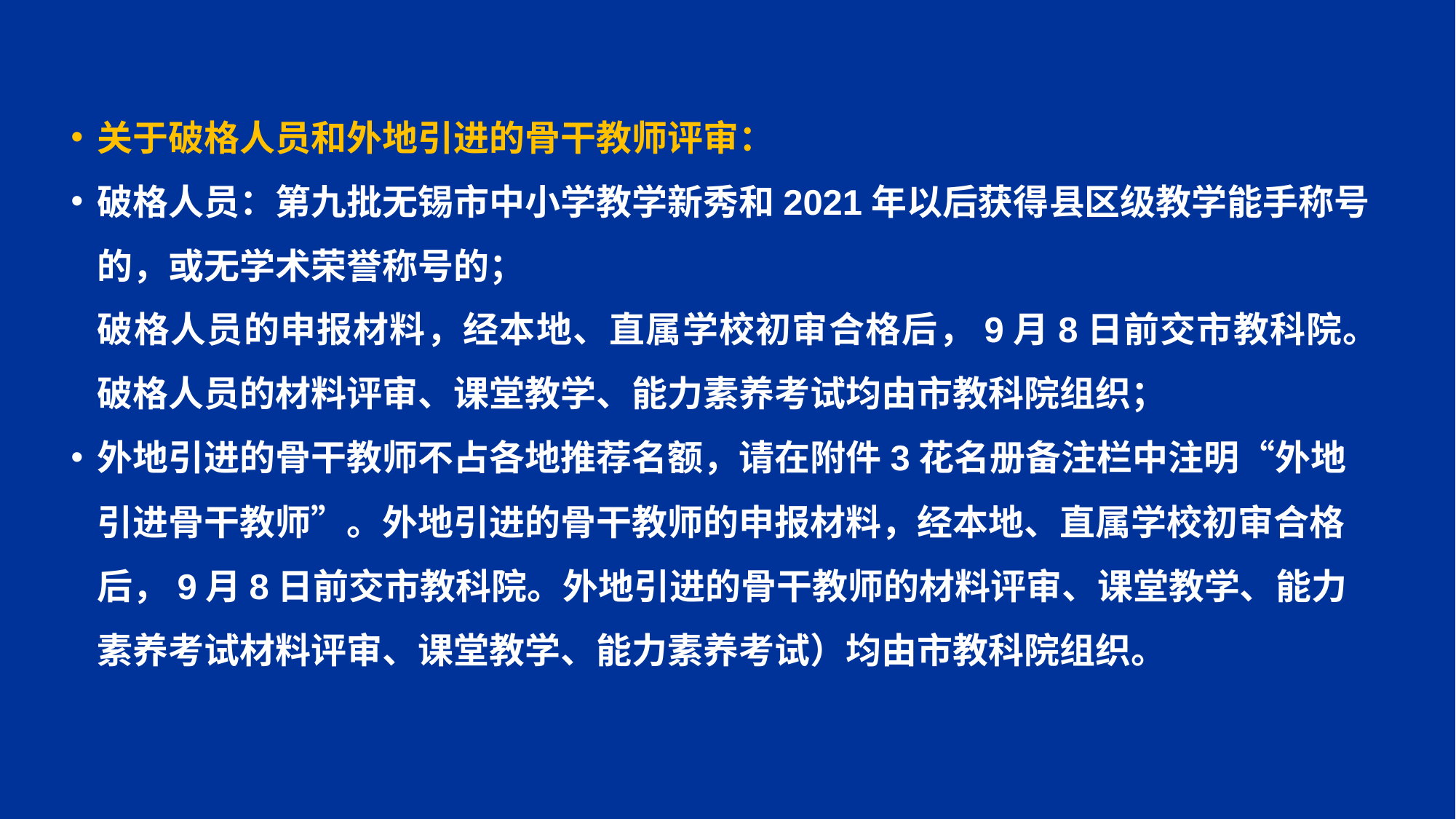

关于破格人员和外地引进的骨干教师评审：
破格人员：第九批无锡市中小学教学新秀和2021年以后获得县区级教学能手称号的，或无学术荣誉称号的；
破格人员的申报材料，经本地、直属学校初审合格后，9月8日前交市教科院。破格人员的材料评审、课堂教学、能力素养考试均由市教科院组织；
外地引进的骨干教师不占各地推荐名额，请在附件3花名册备注栏中注明“外地引进骨干教师”。外地引进的骨干教师的申报材料，经本地、直属学校初审合格后，9月8日前交市教科院。外地引进的骨干教师的材料评审、课堂教学、能力素养考试材料评审、课堂教学、能力素养考试）均由市教科院组织。

4